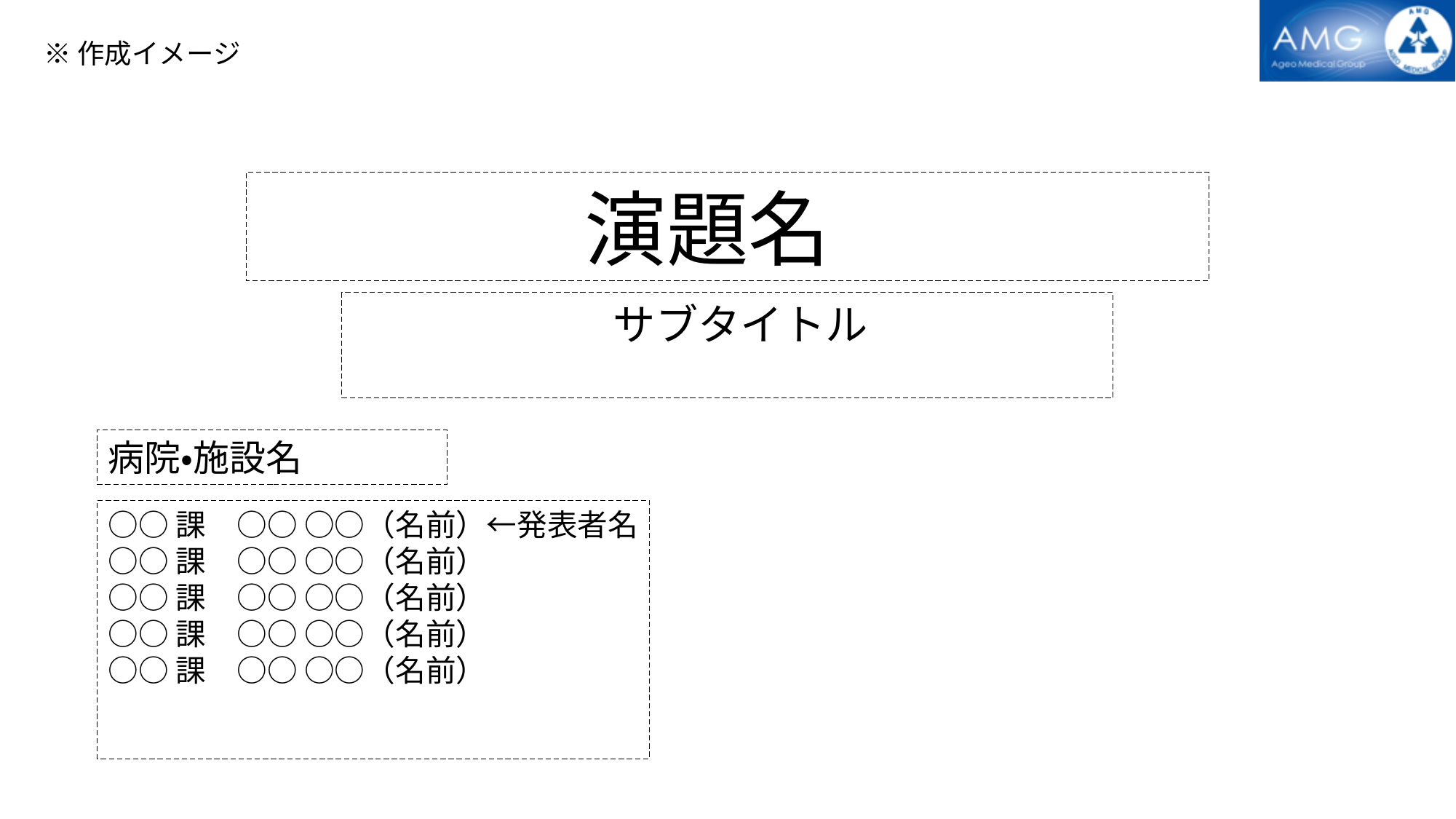

※作成イメージ
　　　　演題名
　　　　　　　サブタイトル
病院・施設名
○○課　○○ ○○（名前）←発表者名
○○課　○○ ○○（名前）
○○課　○○ ○○（名前）
○○課　○○ ○○（名前）
○○課　○○ ○○（名前）